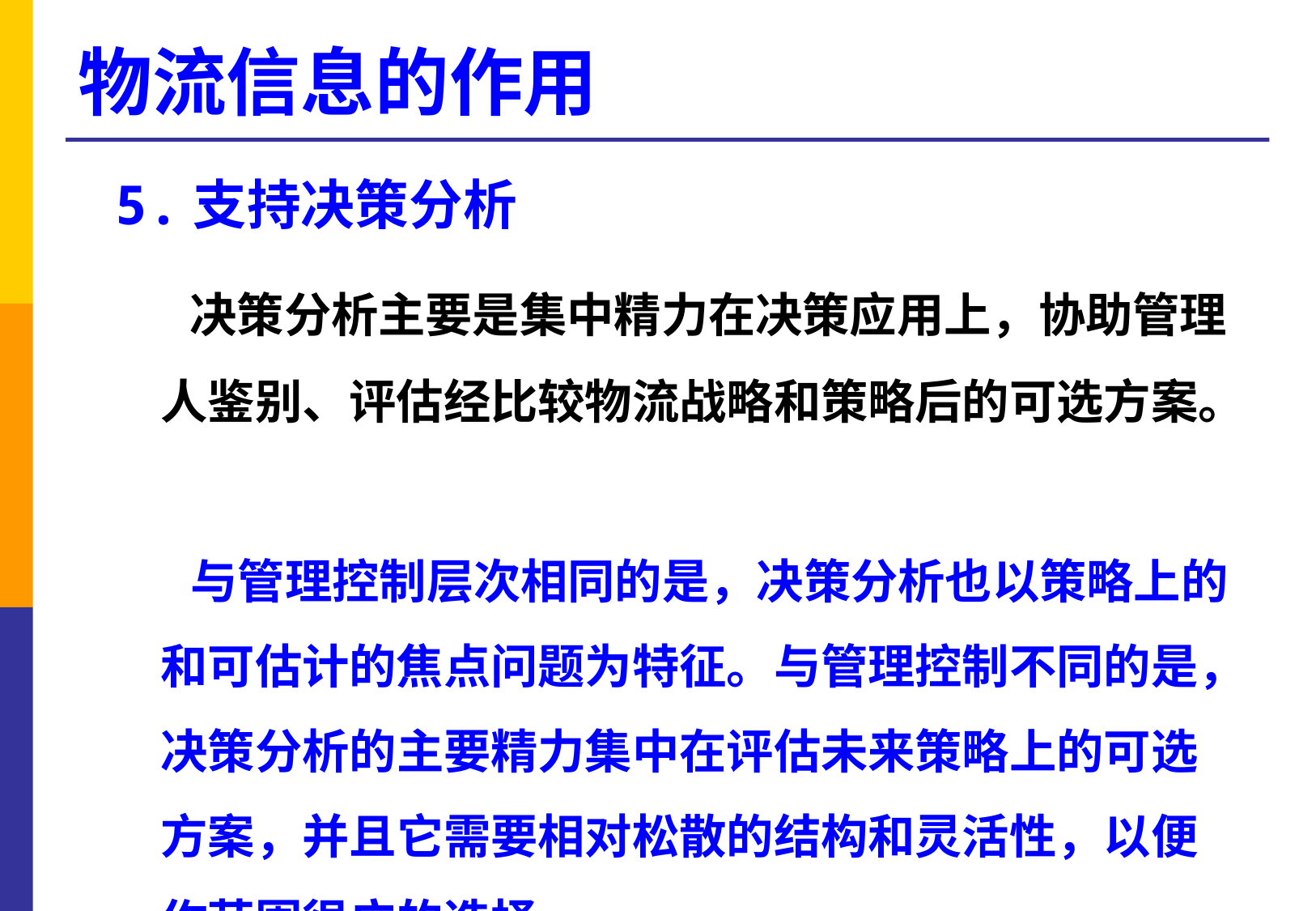

# 物流信息的作用
5.支持决策分析
     决策分析主要是集中精力在决策应用上，协助管理人鉴别、评估经比较物流战略和策略后的可选方案。
      与管理控制层次相同的是，决策分析也以策略上的和可估计的焦点问题为特征。与管理控制不同的是，决策分析的主要精力集中在评估未来策略上的可选方案，并且它需要相对松散的结构和灵活性，以便作范围很广的选择。